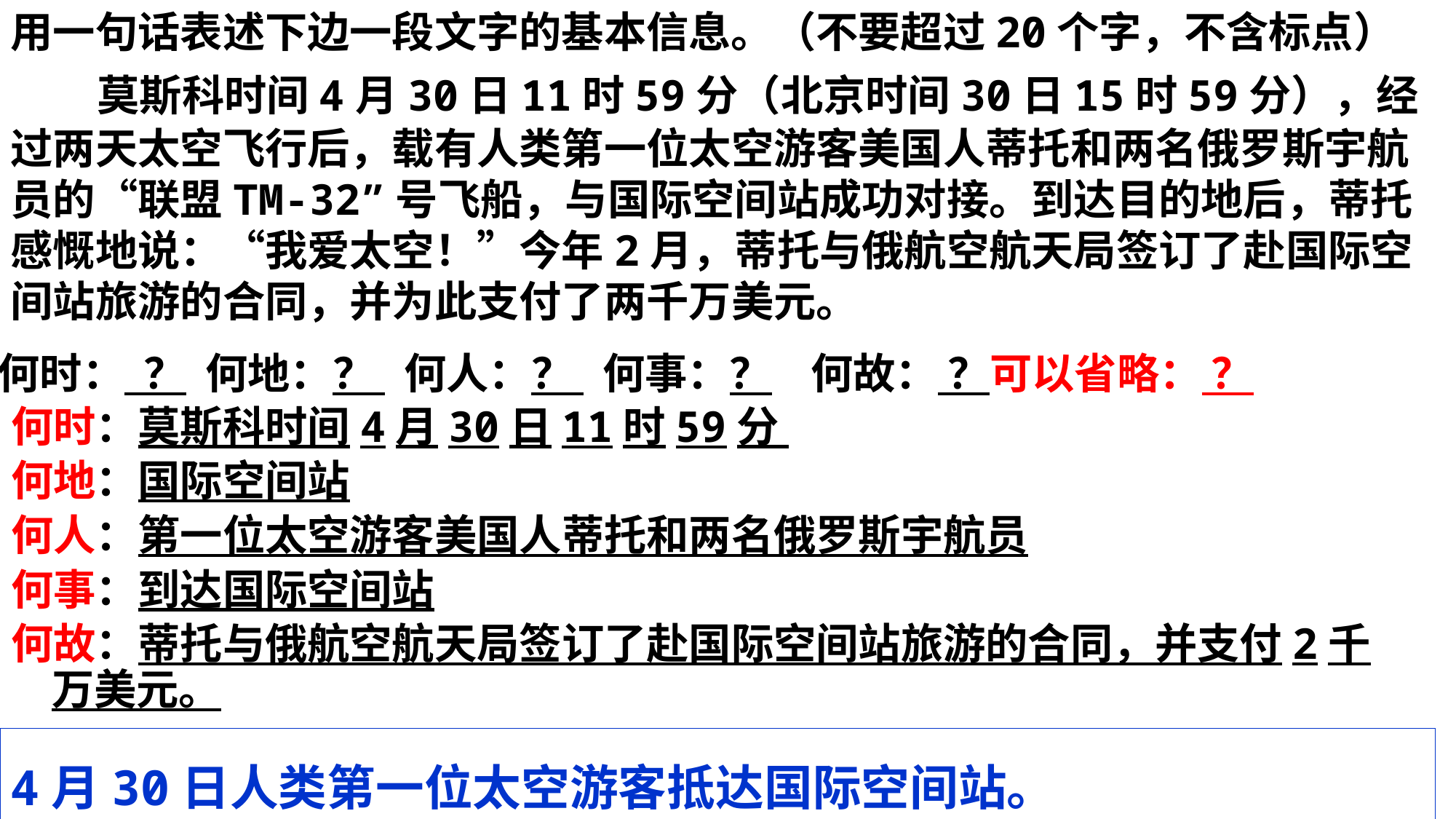

用一句话表述下边一段文字的基本信息。（不要超过20个字，不含标点）
       莫斯科时间4月30日11时59分（北京时间30日15时59分），经过两天太空飞行后，载有人类第一位太空游客美国人蒂托和两名俄罗斯宇航员的“联盟TM-32”号飞船，与国际空间站成功对接。到达目的地后，蒂托感慨地说：“我爱太空！”今年2月，蒂托与俄航空航天局签订了赴国际空间站旅游的合同，并为此支付了两千万美元。
何时：  ？  何地：？   何人：？   何事：？    何故： ？可以省略： ？
何时：莫斯科时间4月30日11时59分
何地：国际空间站
何人：第一位太空游客美国人蒂托和两名俄罗斯宇航员
何事：到达国际空间站
何故：蒂托与俄航空航天局签订了赴国际空间站旅游的合同，并支付2千万美元。
4月30日人类第一位太空游客抵达国际空间站。